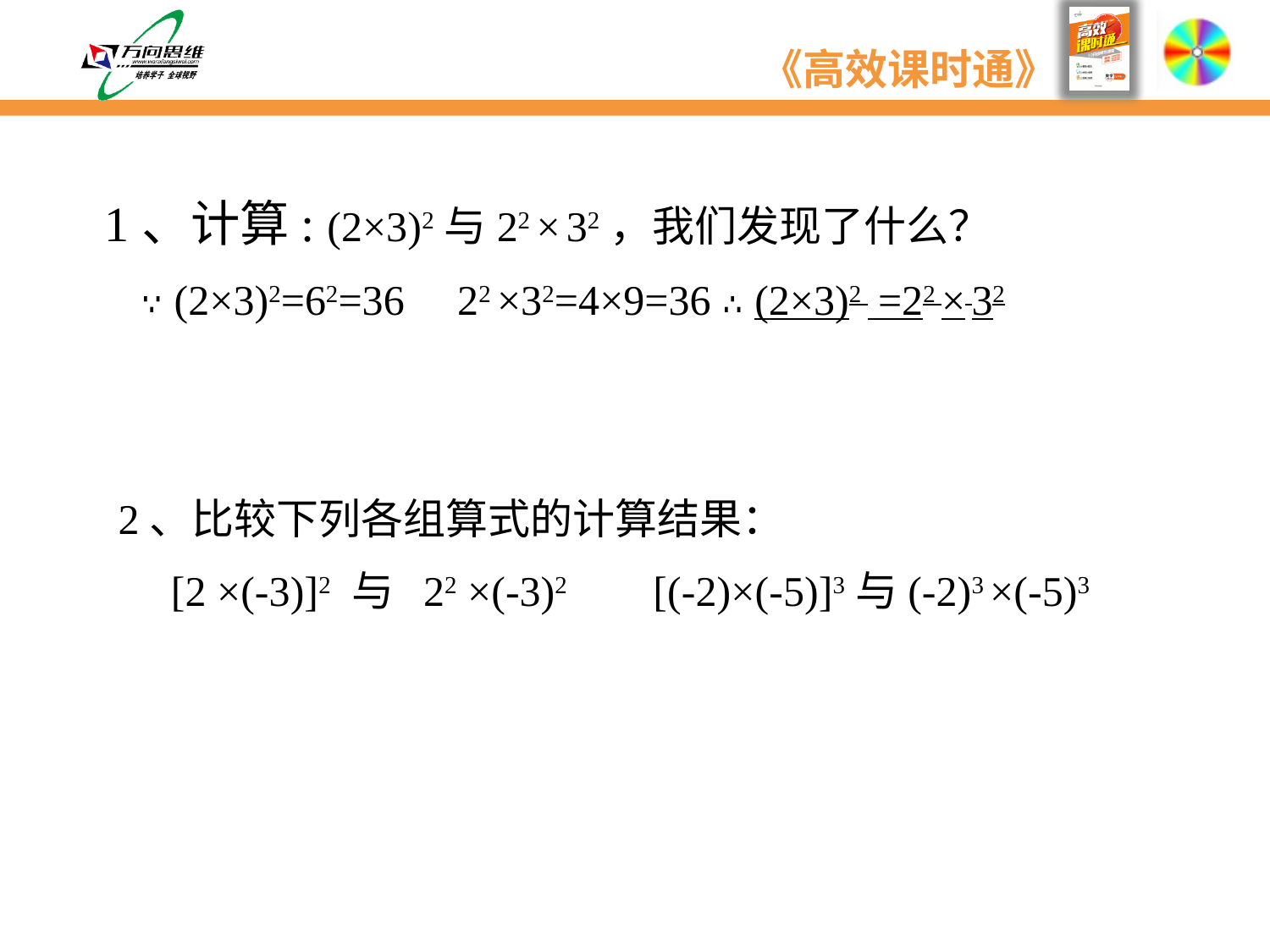

1、计算: (2×3)2与22 × 32，我们发现了什么？
      ∵ (2×3)2=62=36     22 ×32=4×9=36 ∴ (2×3)2  =22 × 32
 2、比较下列各组算式的计算结果：
      [2 ×(-3)]2 与  22 ×(-3)2              [(-2)×(-5)]3与(-2)3 ×(-5)3